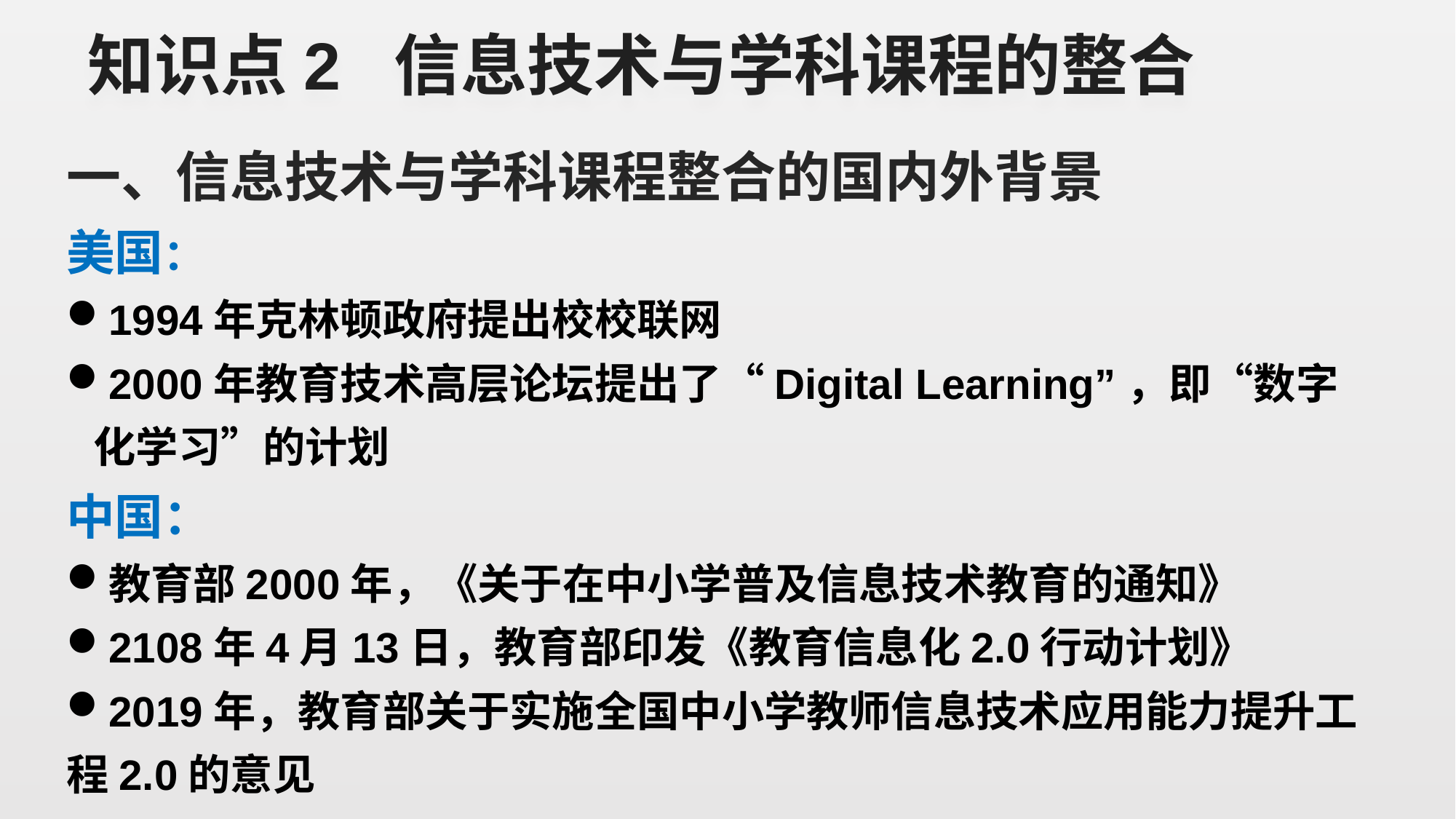

# 知识点2  信息技术与学科课程的整合
一、信息技术与学科课程整合的国内外背景
美国：
1994年克林顿政府提出校校联网
2000年教育技术高层论坛提出了“Digital Learning”，即“数字化学习”的计划
中国：
教育部2000年，《关于在中小学普及信息技术教育的通知》
2108年4月13日，教育部印发《教育信息化2.0行动计划》
2019年，教育部关于实施全国中小学教师信息技术应用能力提升工程2.0的意见